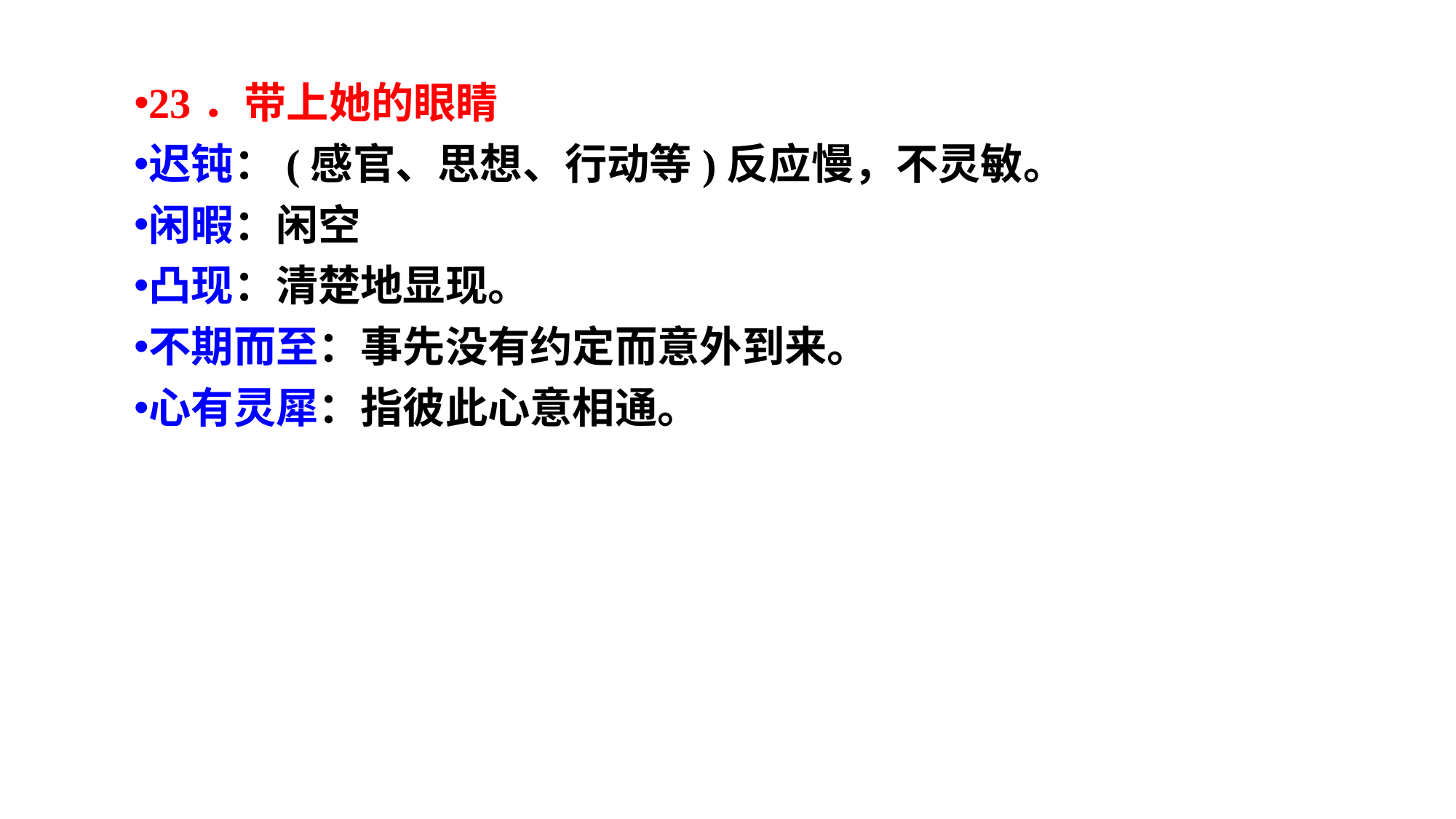

23．带上她的眼睛
迟钝：(感官、思想、行动等)反应慢，不灵敏。
闲暇：闲空
凸现：清楚地显现。
不期而至：事先没有约定而意外到来。
心有灵犀：指彼此心意相通。